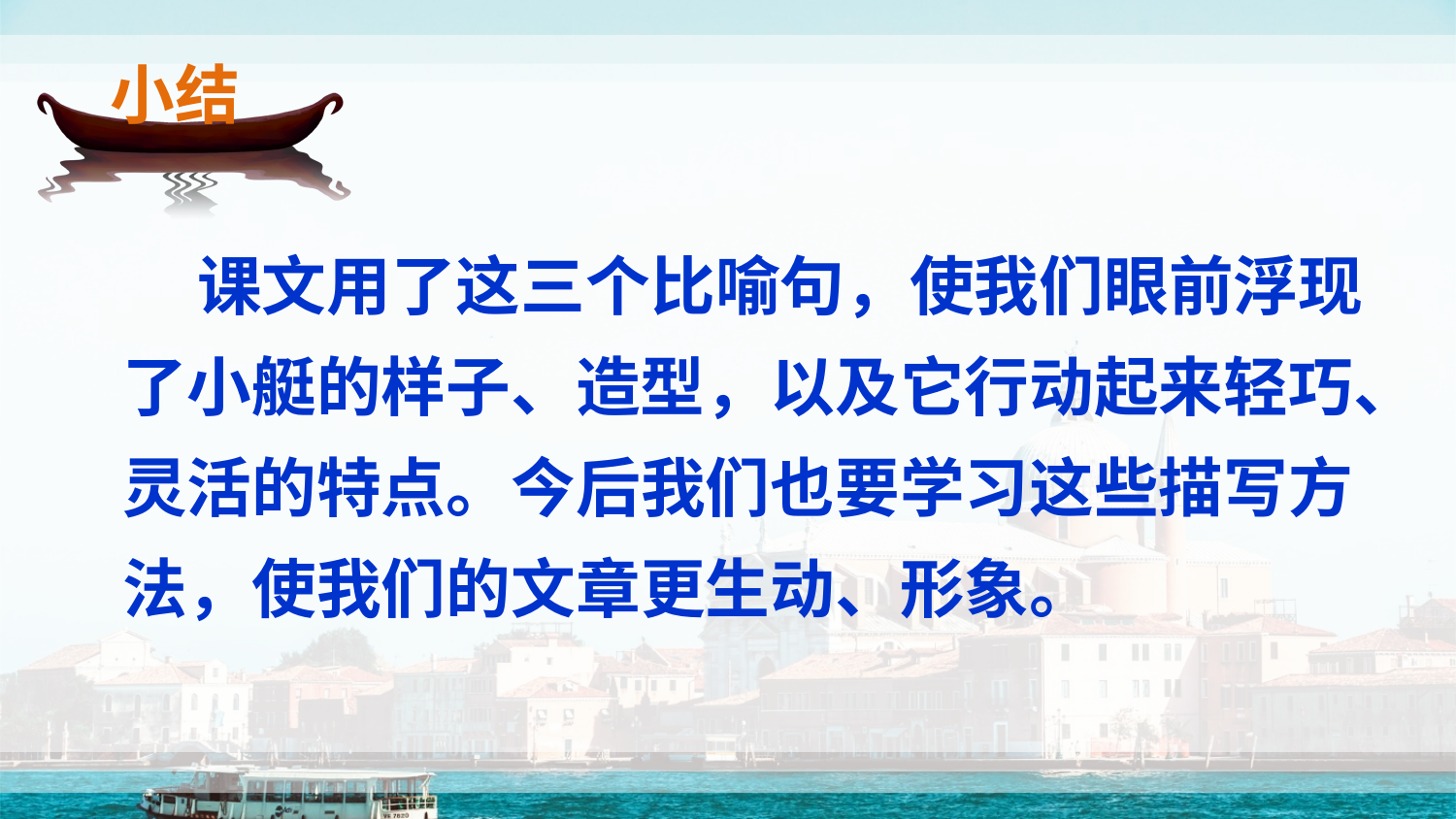

小结
    课文用了这三个比喻句，使我们眼前浮现了小艇的样子、造型，以及它行动起来轻巧、灵活的特点。今后我们也要学习这些描写方法，使我们的文章更生动、形象。